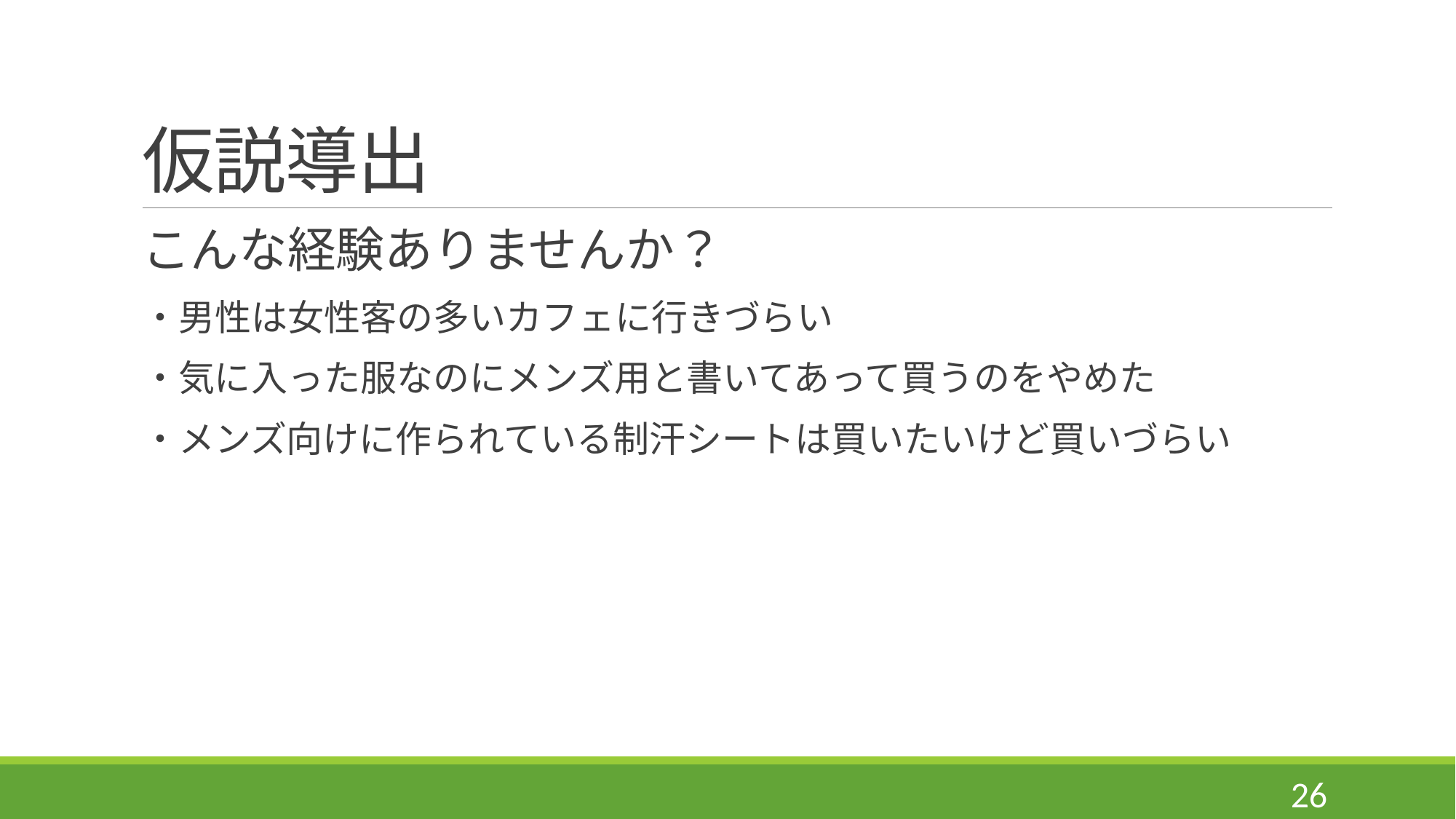

# 仮説導出
こんな経験ありませんか？
・男性は女性客の多いカフェに行きづらい
・気に入った服なのにメンズ用と書いてあって買うのをやめた
・メンズ向けに作られている制汗シートは買いたいけど買いづらい

26